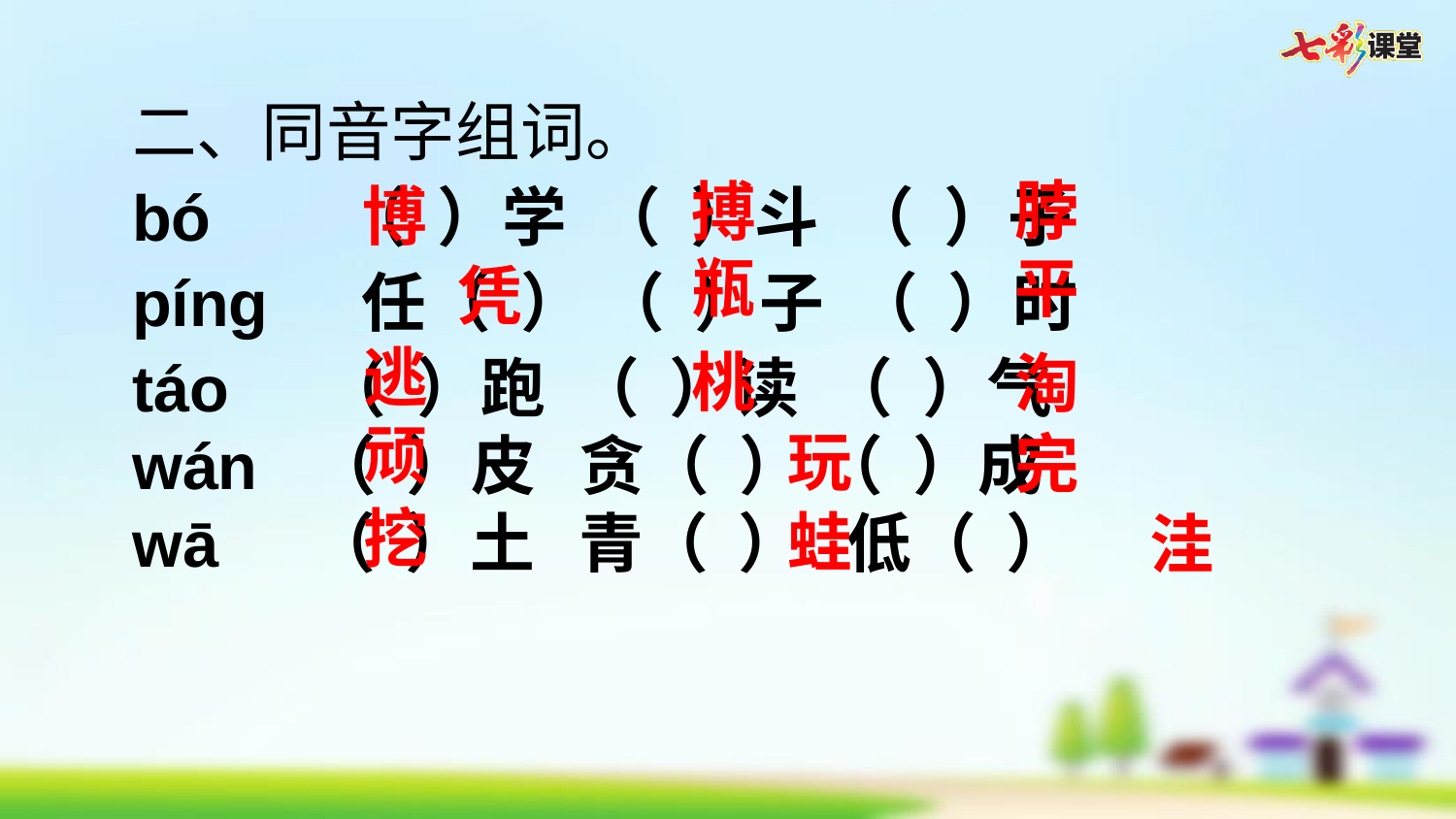

二、同音字组词。
bó   （  ）学  （  ）斗  （  ）子
pínɡ  任（  ） （  ）子  （  ）时
táo  （  ）跑  （  ）读  （  ）气
wán （  ）皮   贪（  ） （  ）成
wā  （  ）土   青（  ）   低（  ）
脖
搏
博
平
瓶
凭
逃
桃
淘
顽
玩
完
挖
蛙
洼